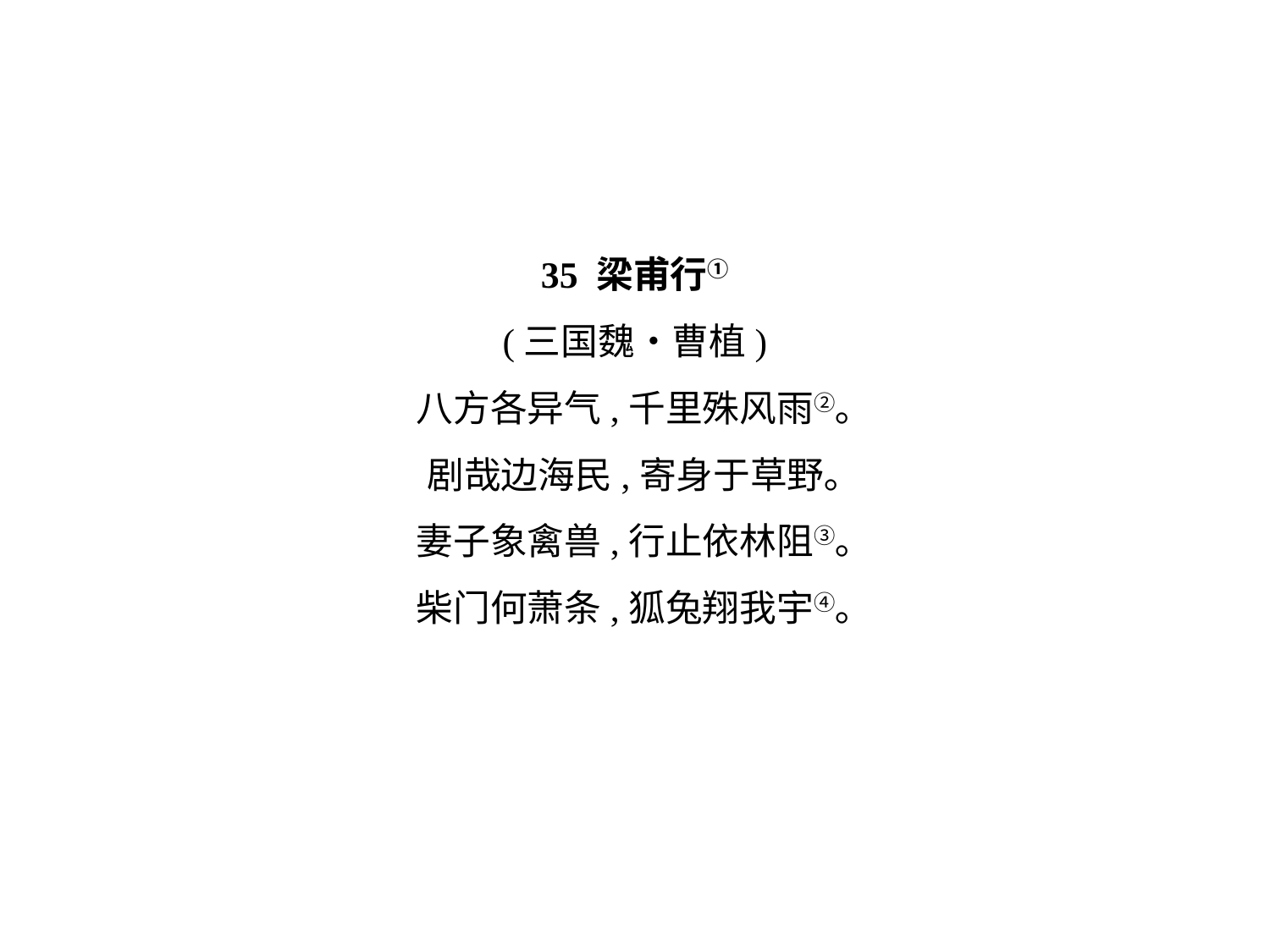

35 梁甫行①
(三国魏•曹植)
八方各异气,千里殊风雨②｡
剧哉边海民,寄身于草野｡
妻子象禽兽,行止依林阻③｡
柴门何萧条,狐兔翔我宇④｡